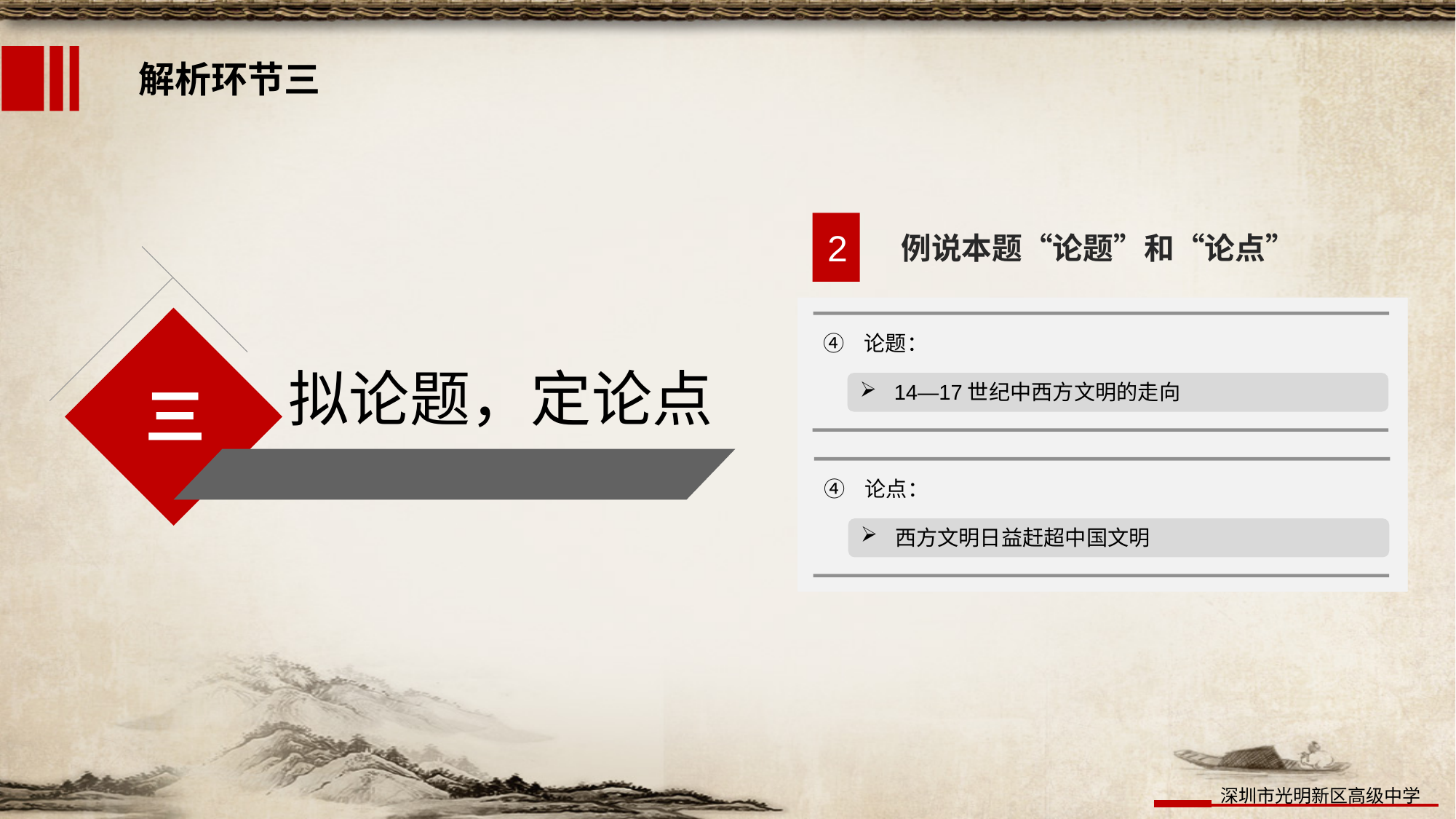

解析环节三

2
例说本题“论题”和“论点”

拟论题，定论点
三

论题：

14—17世纪中西方文明的走向

论点：

西方文明日益赶超中国文明

论题：

14—17世纪中西方文学中的“人文主义”

论点：

都有“人文主义”但西方力度更大程度更高

论题：

14—17世纪中西方外交主动权

论点：

西方逐渐超过中国掌握外交主动权

① 论题：

14——17世纪中西方的科技成就特点。

① 论点：

中国古典科技的守成性和西方自然科学的创新性。